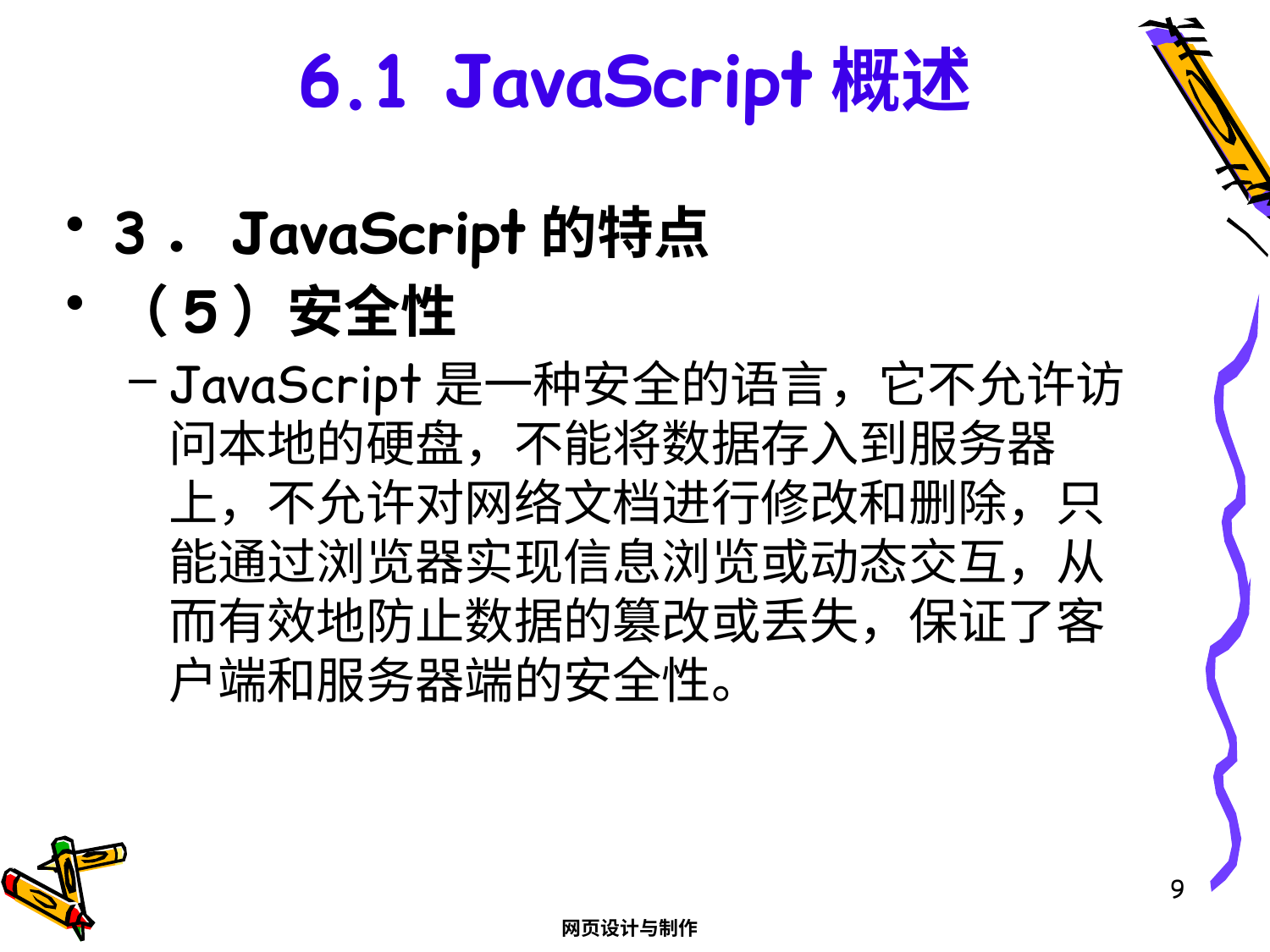

# 6.1 JavaScript概述
3．JavaScript的特点
（5）安全性
JavaScript是一种安全的语言，它不允许访问本地的硬盘，不能将数据存入到服务器上，不允许对网络文档进行修改和删除，只能通过浏览器实现信息浏览或动态交互，从而有效地防止数据的篡改或丢失，保证了客户端和服务器端的安全性。
9
网页设计与制作